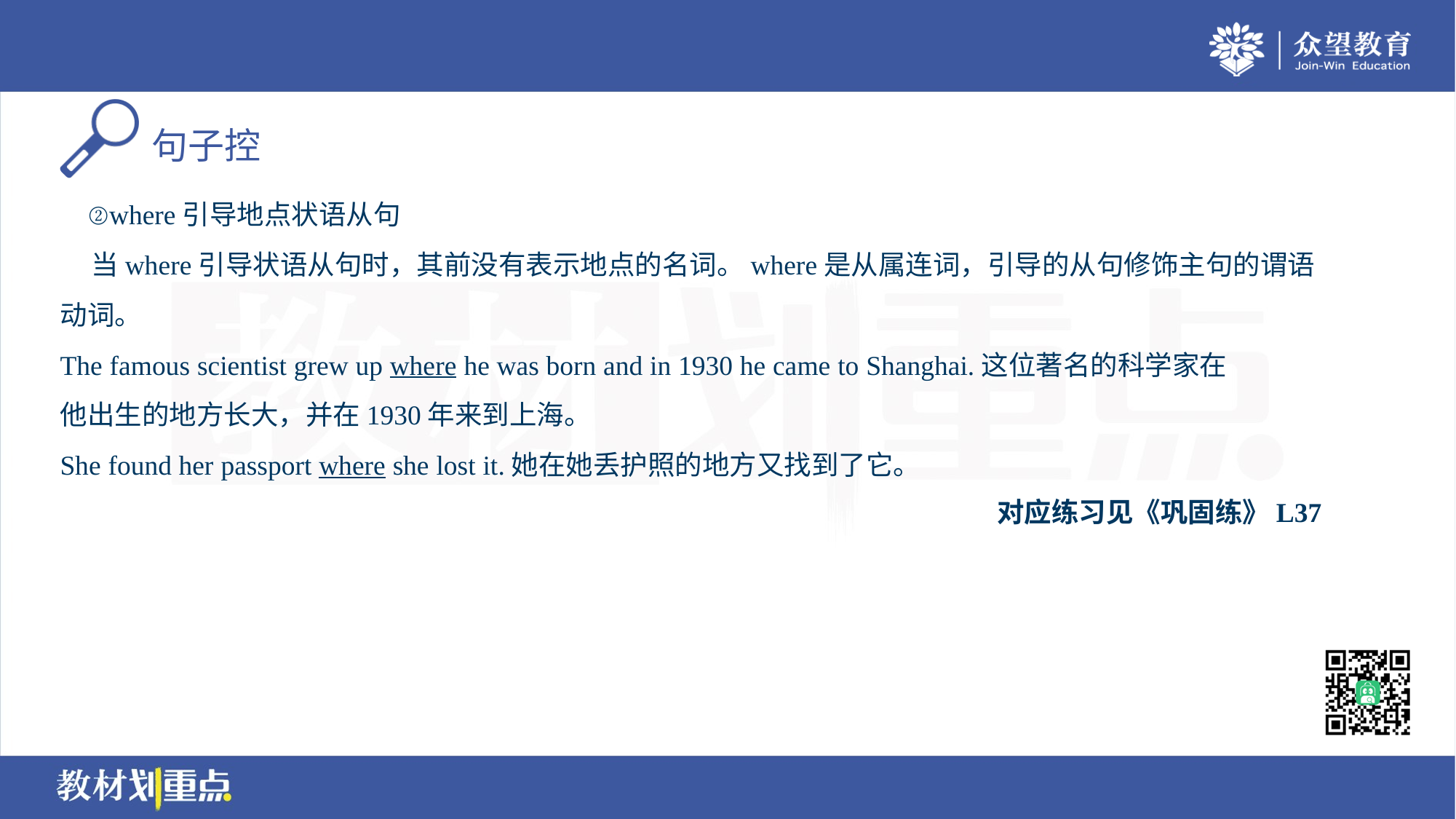

②where引导地点状语从句
    当where引导状语从句时，其前没有表示地点的名词。where是从属连词，引导的从句修饰主句的谓语
动词。
The famous scientist grew up where he was born and in 1930 he came to Shanghai.这位著名的科学家在
他出生的地方长大，并在1930年来到上海。
She found her passport where she lost it.她在她丢护照的地方又找到了它。
对应练习见《巩固练》L37